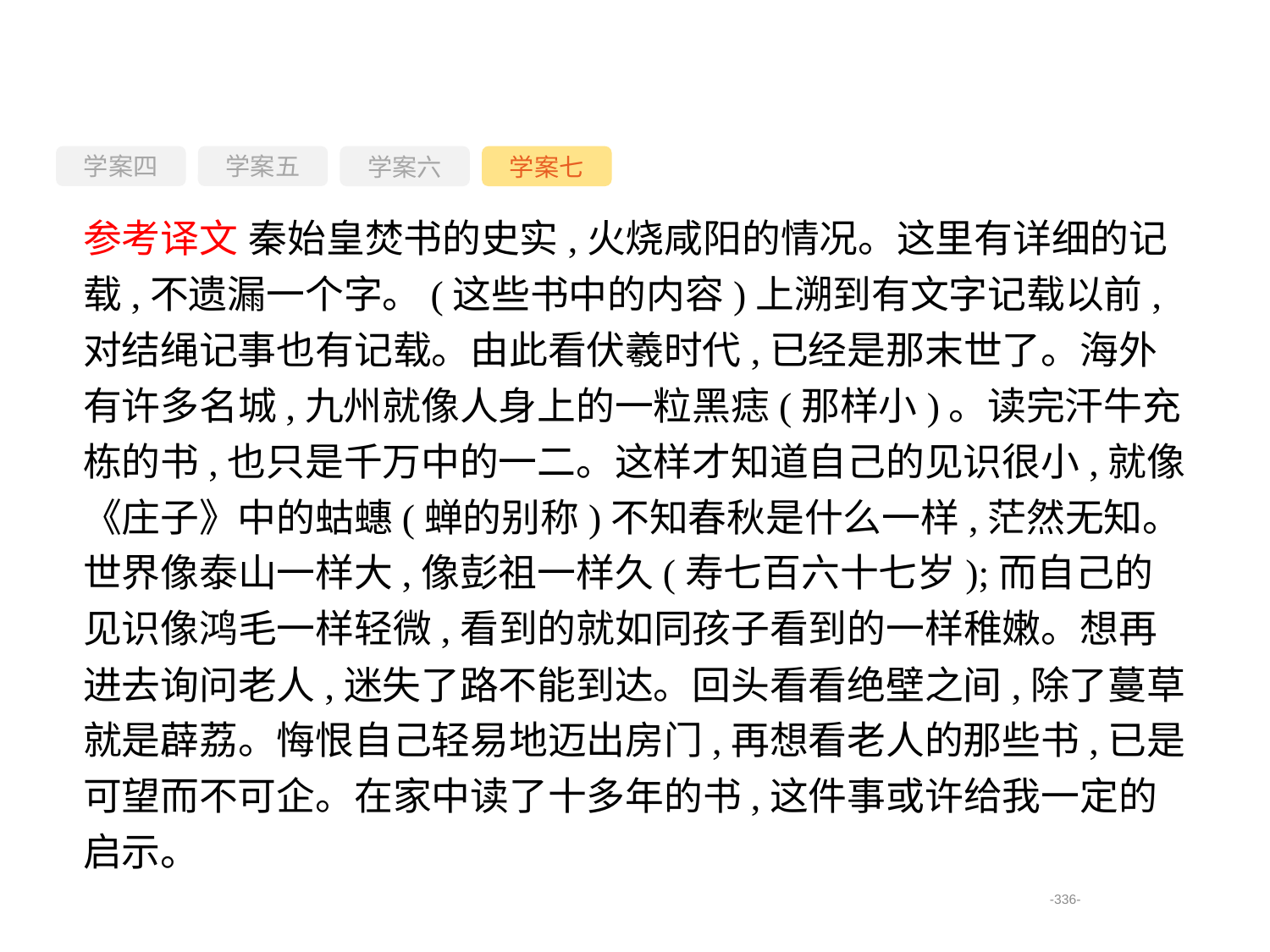

学案四
学案六
学案七
学案五
参考译文 秦始皇焚书的史实,火烧咸阳的情况。这里有详细的记载,不遗漏一个字。(这些书中的内容)上溯到有文字记载以前,对结绳记事也有记载。由此看伏羲时代,已经是那末世了。海外有许多名城,九州就像人身上的一粒黑痣(那样小)。读完汗牛充栋的书,也只是千万中的一二。这样才知道自己的见识很小,就像《庄子》中的蛄蟪(蝉的别称)不知春秋是什么一样,茫然无知。世界像泰山一样大,像彭祖一样久(寿七百六十七岁);而自己的见识像鸿毛一样轻微,看到的就如同孩子看到的一样稚嫩。想再进去询问老人,迷失了路不能到达。回头看看绝壁之间,除了蔓草就是薜荔。悔恨自己轻易地迈出房门,再想看老人的那些书,已是可望而不可企。在家中读了十多年的书,这件事或许给我一定的启示。
-336-